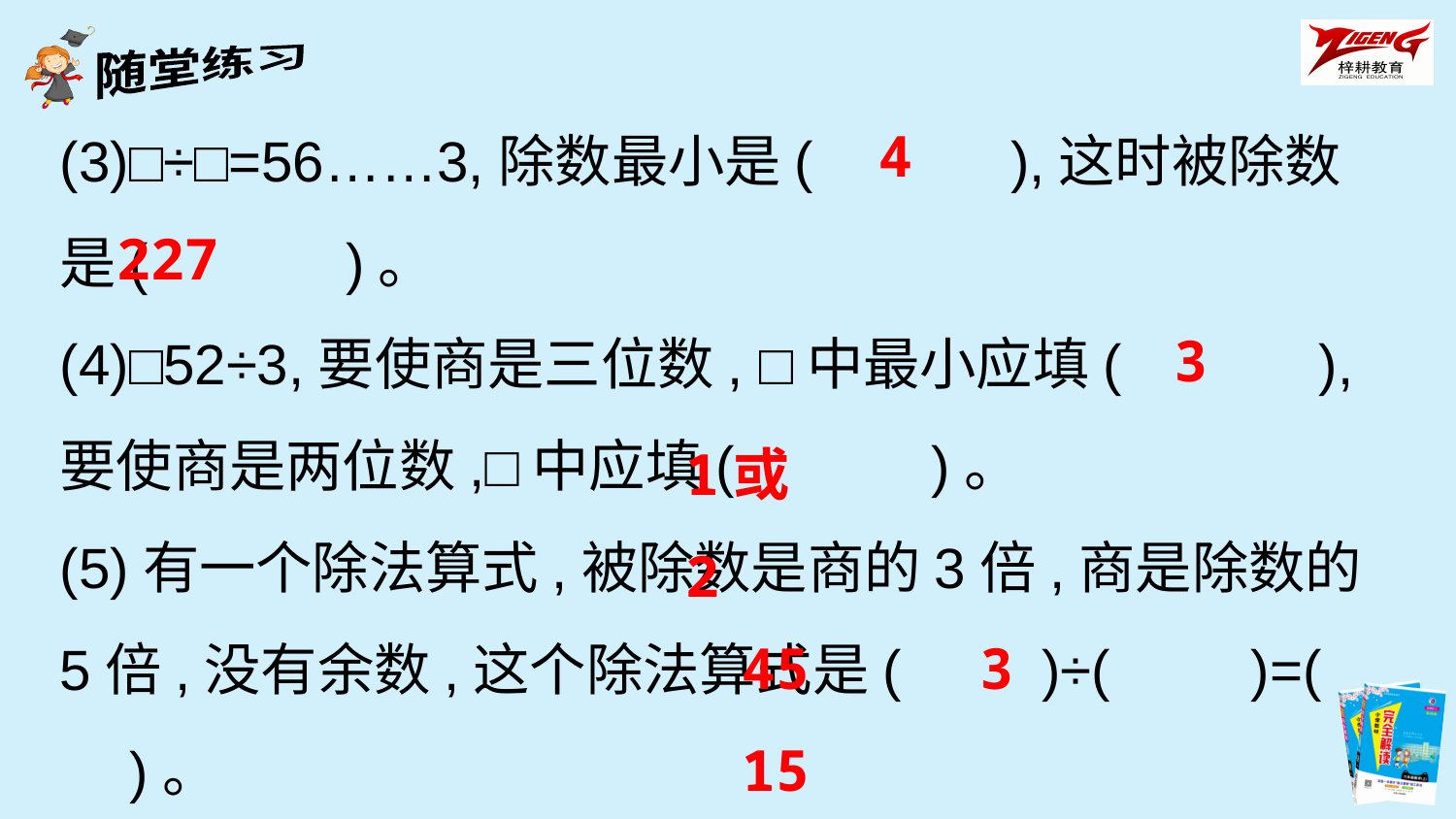

4
(3)□÷□=56……3,除数最小是(　　　),这时被除数是(　　　)。
(4)□52÷3,要使商是三位数, □中最小应填(　　　),要使商是两位数,□中应填(　　　)。
(5)有一个除法算式,被除数是商的3倍,商是除数的5倍,没有余数,这个除法算式是(　　)÷(　　)=(　　)。
227
3
1或2
45     3      15